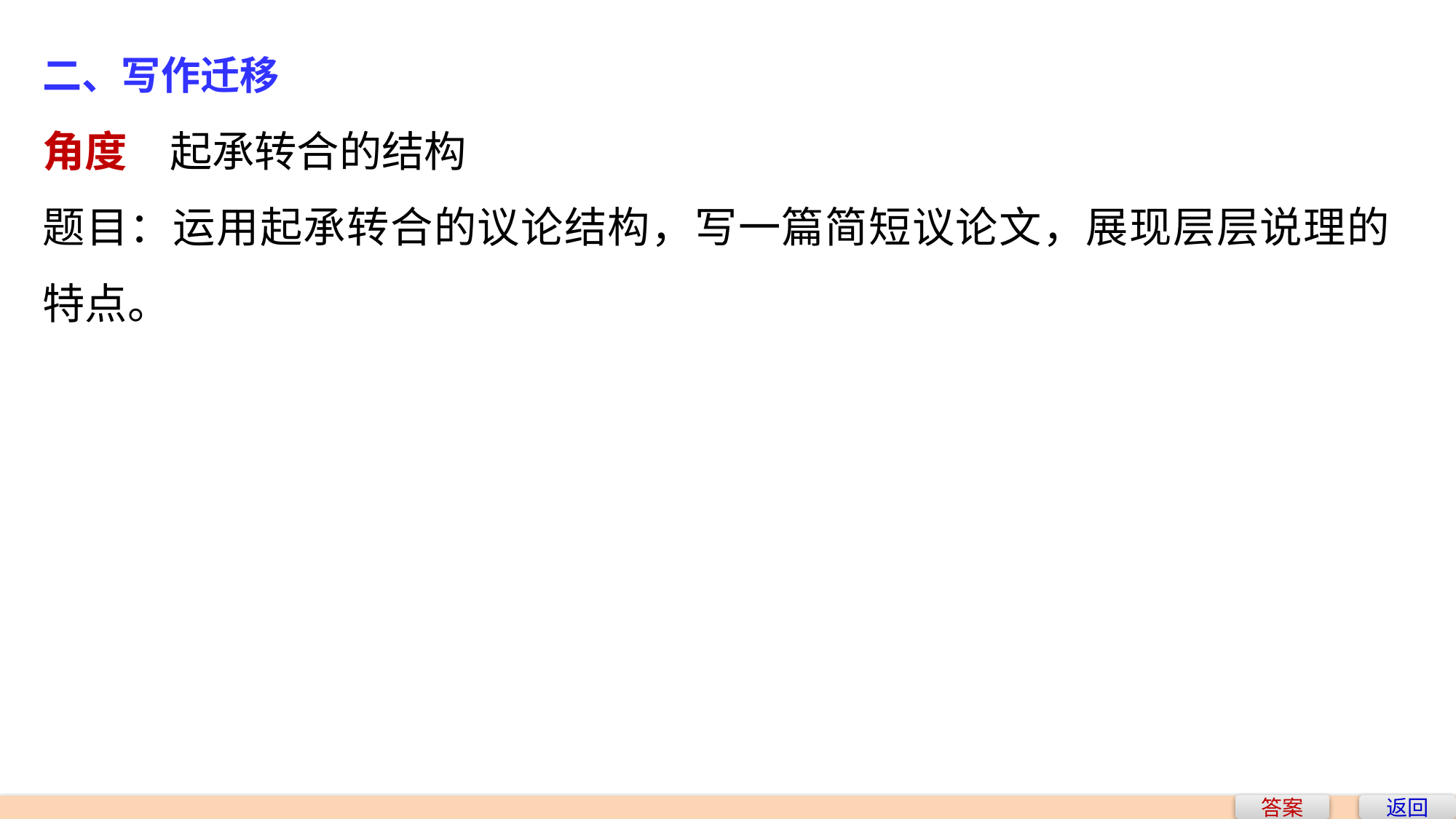

二、写作迁移
角度　起承转合的结构
题目：运用起承转合的议论结构，写一篇简短议论文，展现层层说理的特点。
答案
返回